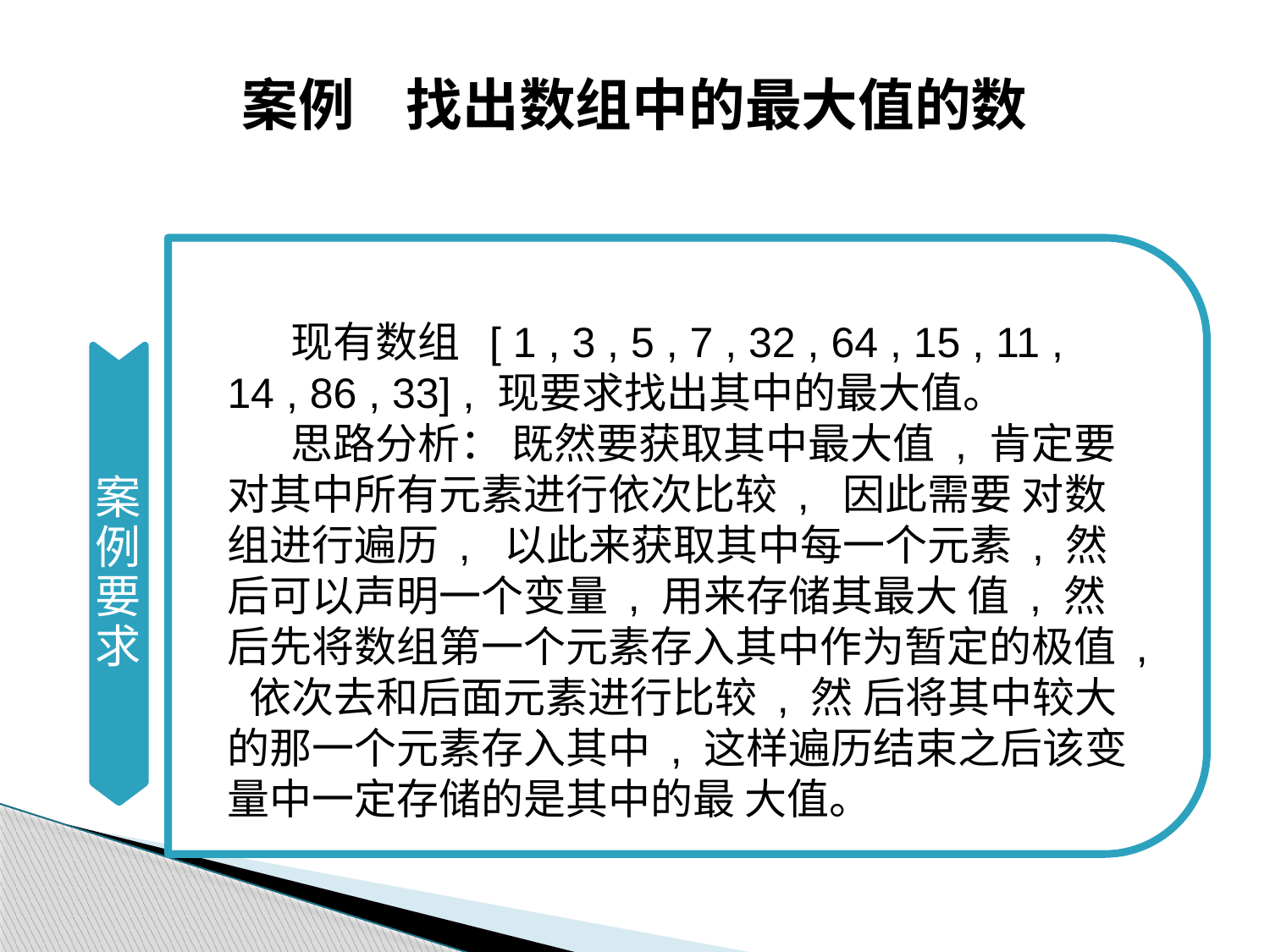

# 案例    找出数组中的最大值的数

案例要求
现有数组  [ 1 , 3 , 5 , 7 , 32 , 64 , 15 , 11 , 14 , 86 , 33] , 现要求找出其中的最大值。
思路分析： 既然要获取其中最大值 , 肯定要对其中所有元素进行依次比较 ,  因此需要 对数组进行遍历 ,  以此来获取其中每一个元素 , 然后可以声明一个变量 , 用来存储其最大 值 , 然后先将数组第一个元素存入其中作为暂定的极值 , 依次去和后面元素进行比较 , 然 后将其中较大的那一个元素存入其中 , 这样遍历结束之后该变量中一定存储的是其中的最 大值。